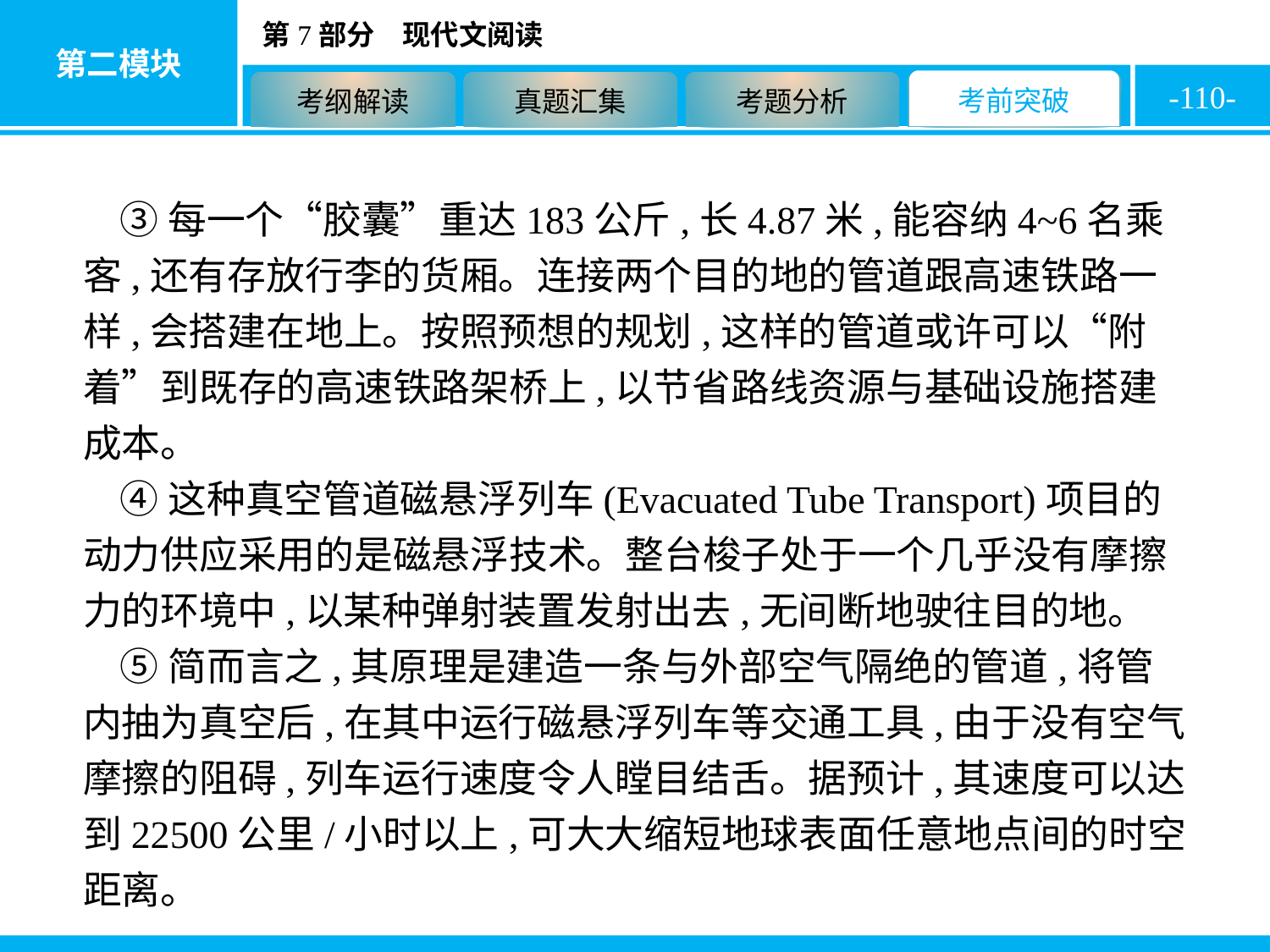

-110-
③每一个“胶囊”重达183公斤,长4.87米,能容纳4~6名乘客,还有存放行李的货厢。连接两个目的地的管道跟高速铁路一样,会搭建在地上。按照预想的规划,这样的管道或许可以“附着”到既存的高速铁路架桥上,以节省路线资源与基础设施搭建成本。
④这种真空管道磁悬浮列车(Evacuated Tube Transport)项目的动力供应采用的是磁悬浮技术。整台梭子处于一个几乎没有摩擦力的环境中,以某种弹射装置发射出去,无间断地驶往目的地。
⑤简而言之,其原理是建造一条与外部空气隔绝的管道,将管内抽为真空后,在其中运行磁悬浮列车等交通工具,由于没有空气摩擦的阻碍,列车运行速度令人瞠目结舌。据预计,其速度可以达到22500公里/小时以上,可大大缩短地球表面任意地点间的时空距离。